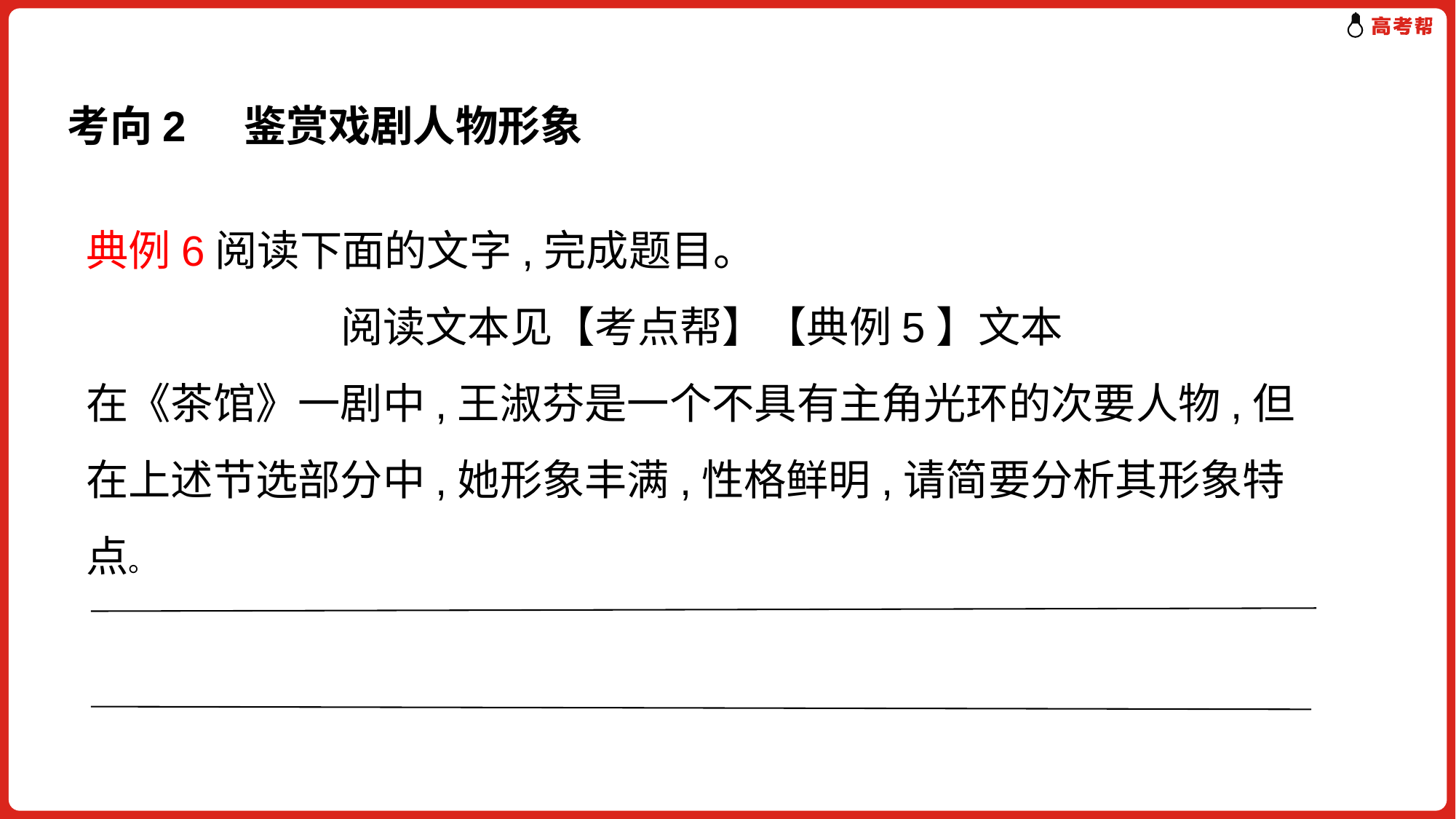

考向2    鉴赏戏剧人物形象
典例6阅读下面的文字,完成题目。
阅读文本见【考点帮】【典例5】文本
在《茶馆》一剧中,王淑芬是一个不具有主角光环的次要人物,但在上述节选部分中,她形象丰满,性格鲜明,请简要分析其形象特点。